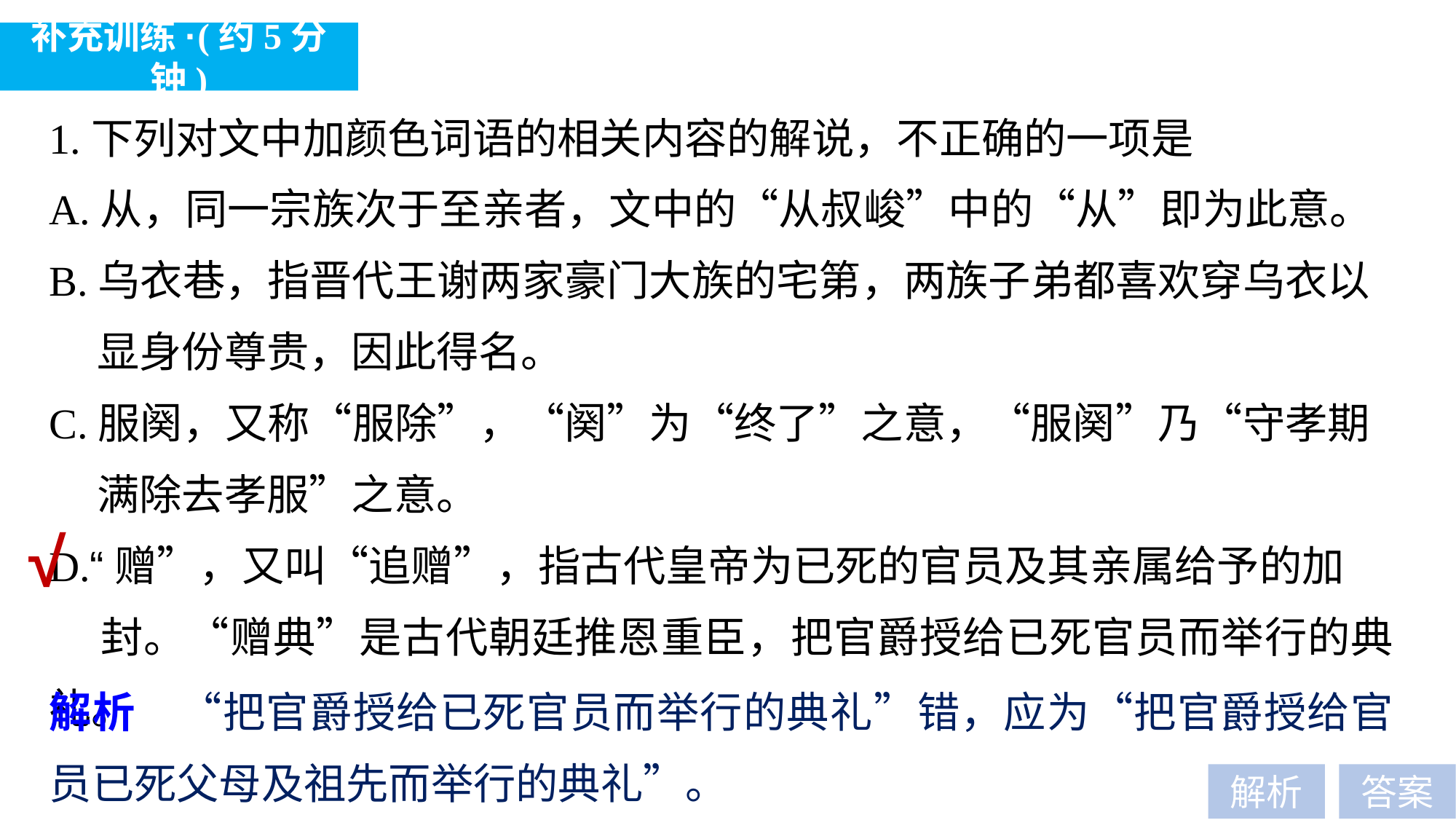

补充训练·(约5分钟)
1.下列对文中加颜色词语的相关内容的解说，不正确的一项是
A.从，同一宗族次于至亲者，文中的“从叔峻”中的“从”即为此意。
B.乌衣巷，指晋代王谢两家豪门大族的宅第，两族子弟都喜欢穿乌衣以
    显身份尊贵，因此得名。
C.服阕，又称“服除”，“阕”为“终了”之意，“服阕”乃“守孝期
    满除去孝服”之意。
D.“赠”，又叫“追赠”，指古代皇帝为已死的官员及其亲属给予的加
    封。“赠典”是古代朝廷推恩重臣，把官爵授给已死官员而举行的典礼。
√
解析　“把官爵授给已死官员而举行的典礼”错，应为“把官爵授给官员已死父母及祖先而举行的典礼”。
解析
答案